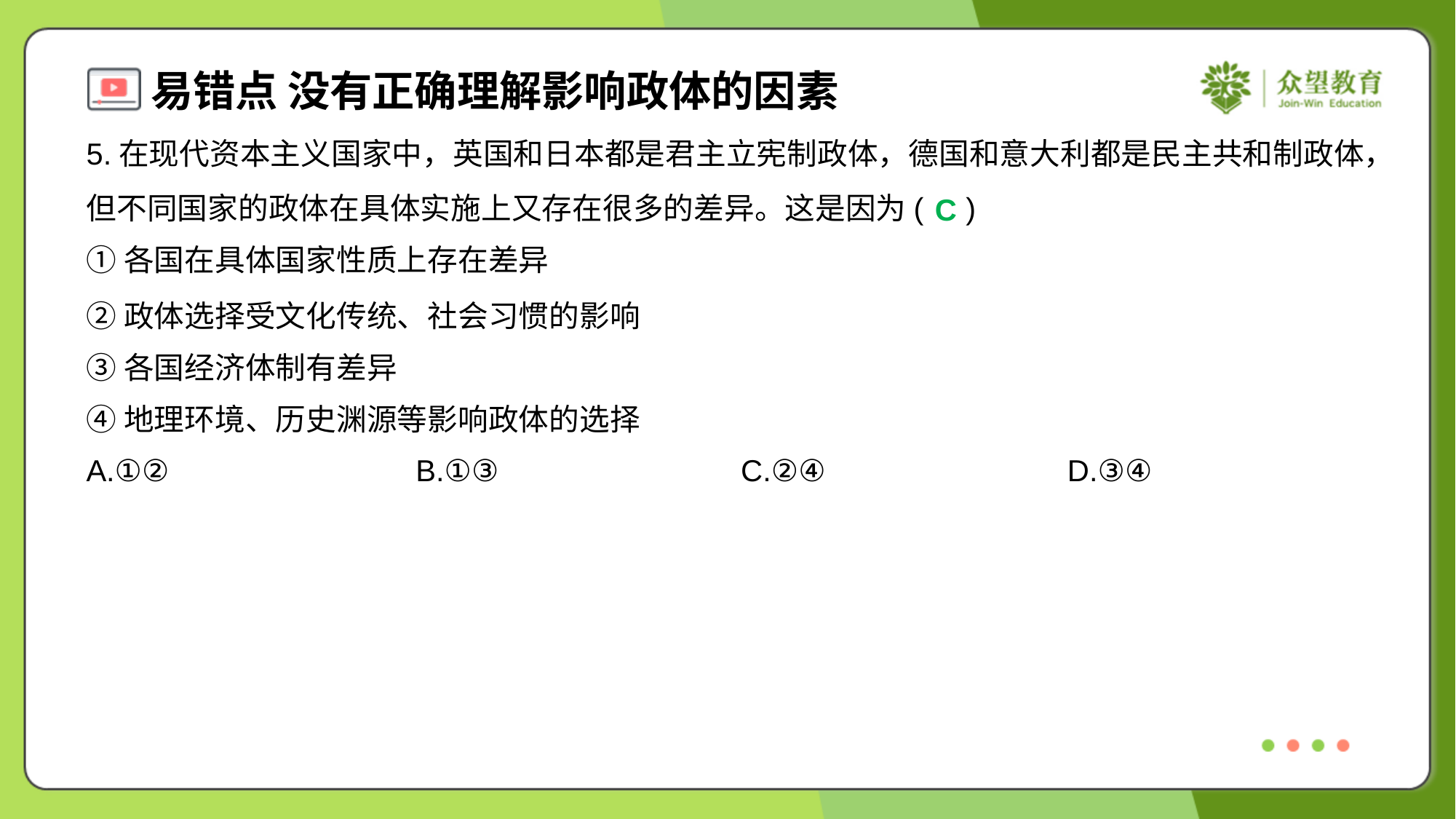

5.在现代资本主义国家中，英国和日本都是君主立宪制政体，德国和意大利都是民主共和制政体，但不同国家的政体在具体实施上又存在很多的差异。这是因为(     )
C
①各国在具体国家性质上存在差异
②政体选择受文化传统、社会习惯的影响
③各国经济体制有差异
④地理环境、历史渊源等影响政体的选择
A.①②	B.①③	C.②④	D.③④